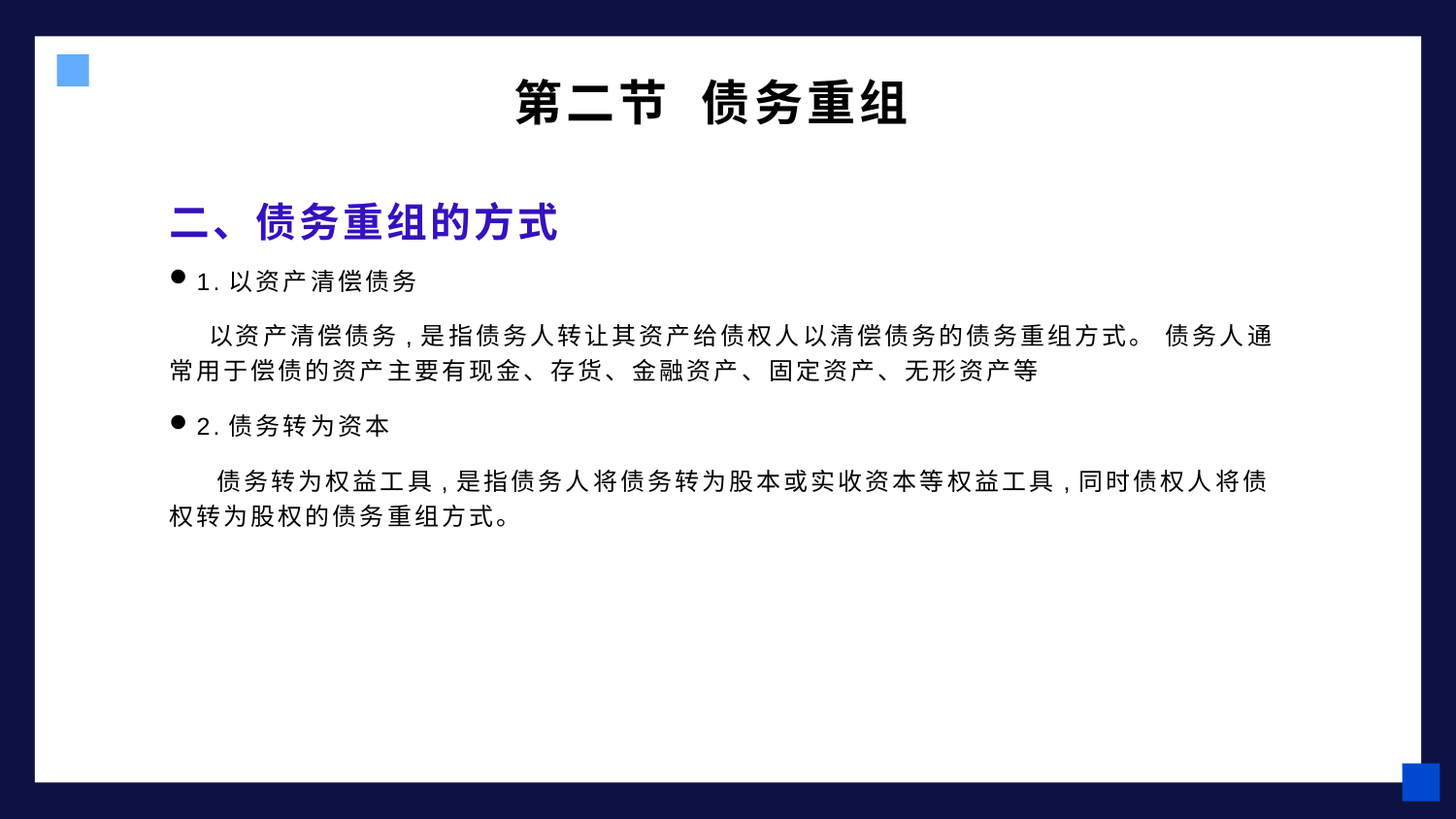

第二节  债务重组
# 二、债务重组的方式
1.以资产清偿债务
    以资产清偿债务,是指债务人转让其资产给债权人以清偿债务的债务重组方式。 债务人通常用于偿债的资产主要有现金、存货、金融资产、固定资产、无形资产等
2.债务转为资本
     债务转为权益工具,是指债务人将债务转为股本或实收资本等权益工具,同时债权人将债权转为股权的债务重组方式。